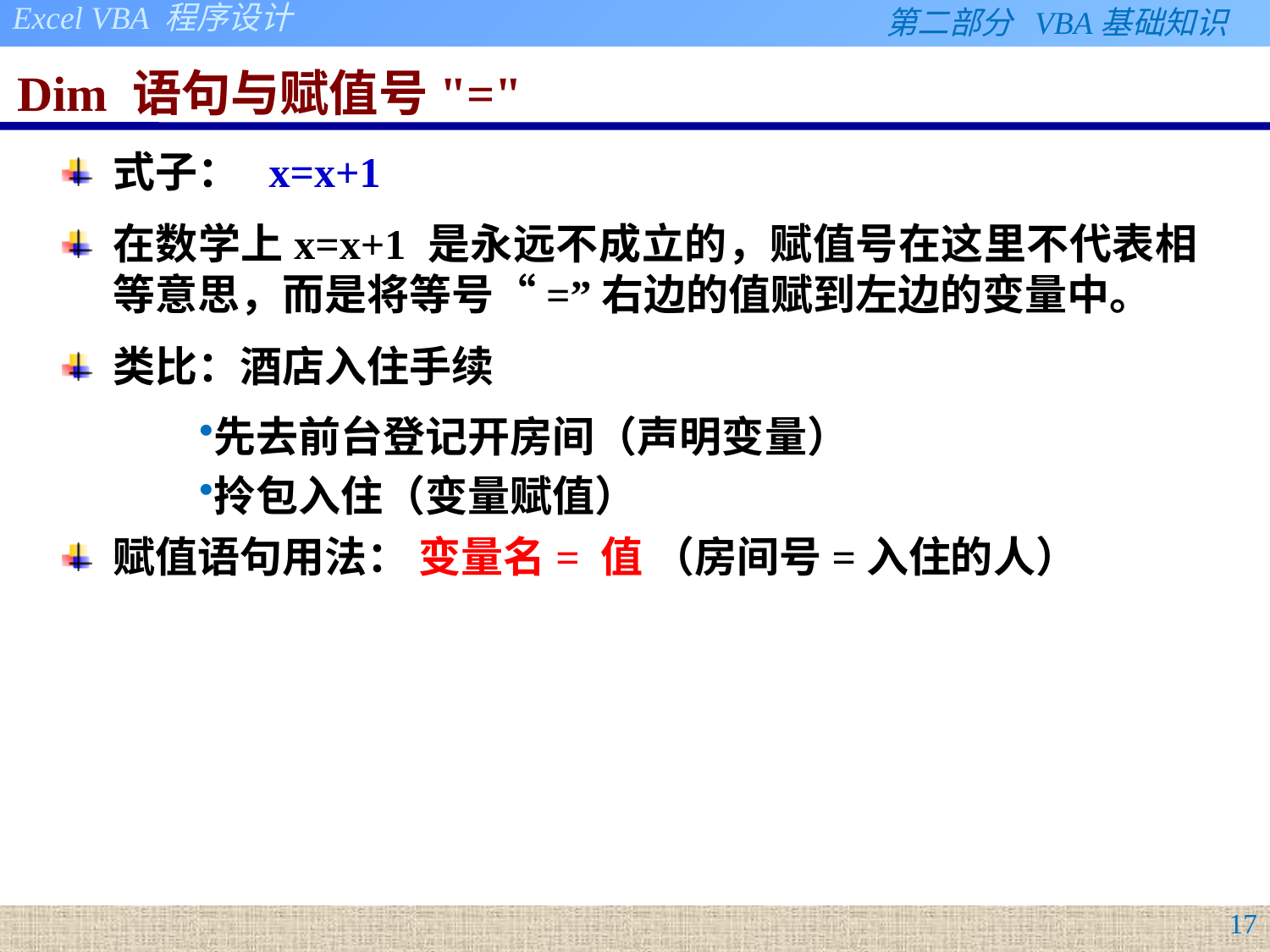

# Dim 语句与赋值号"="
式子：  x=x+1
在数学上x=x+1 是永远不成立的，赋值号在这里不代表相等意思，而是将等号“=”右边的值赋到左边的变量中。
类比：酒店入住手续
先去前台登记开房间（声明变量）
拎包入住（变量赋值）
赋值语句用法： 变量名= 值 （房间号=入住的人）